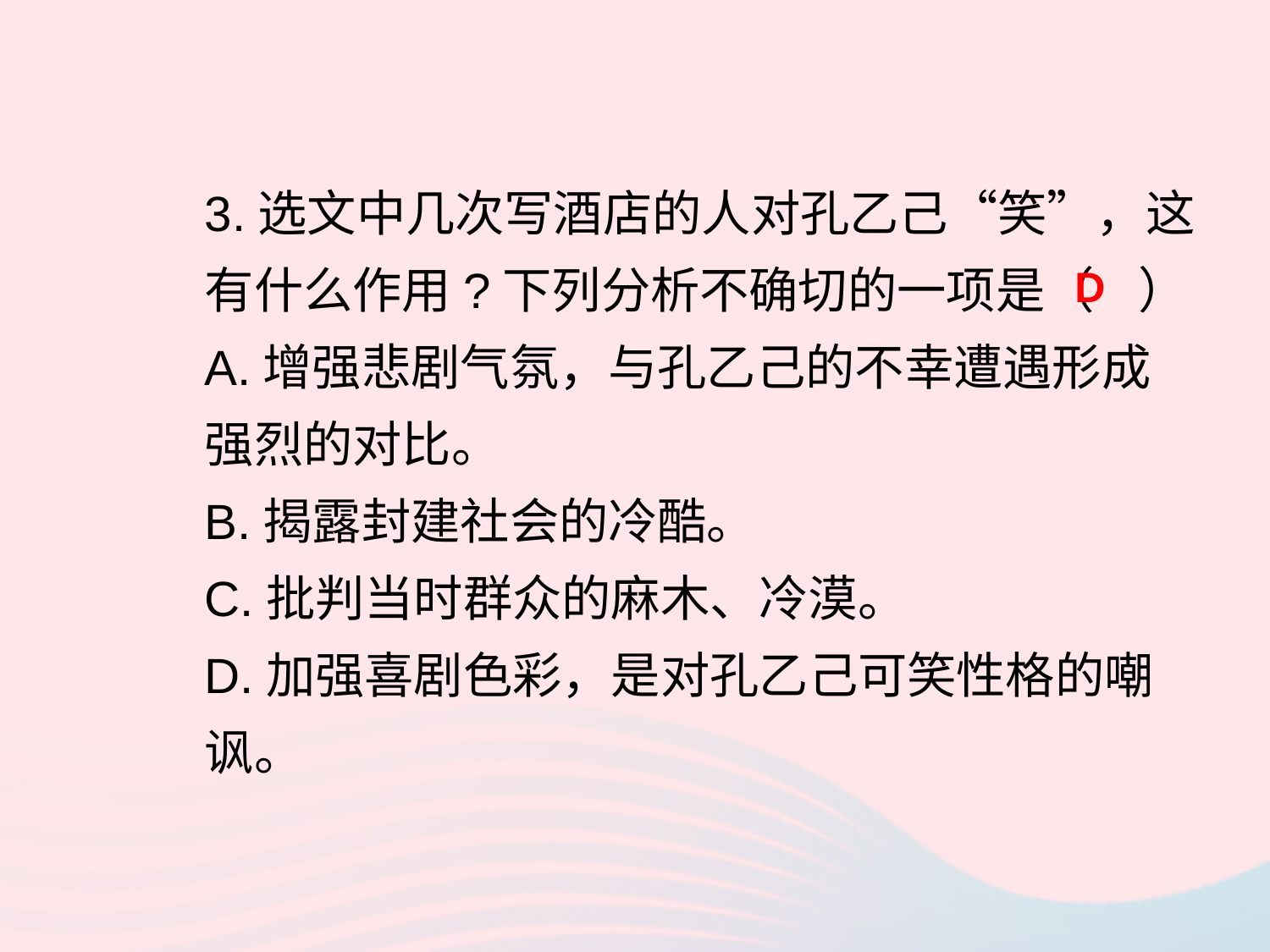

3.选文中几次写酒店的人对孔乙己“笑”，这有什么作用?下列分析不确切的一项是（    ）
A.增强悲剧气氛，与孔乙己的不幸遭遇形成强烈的对比。
B.揭露封建社会的冷酷。
C.批判当时群众的麻木、冷漠。
D.加强喜剧色彩，是对孔乙己可笑性格的嘲讽。
D